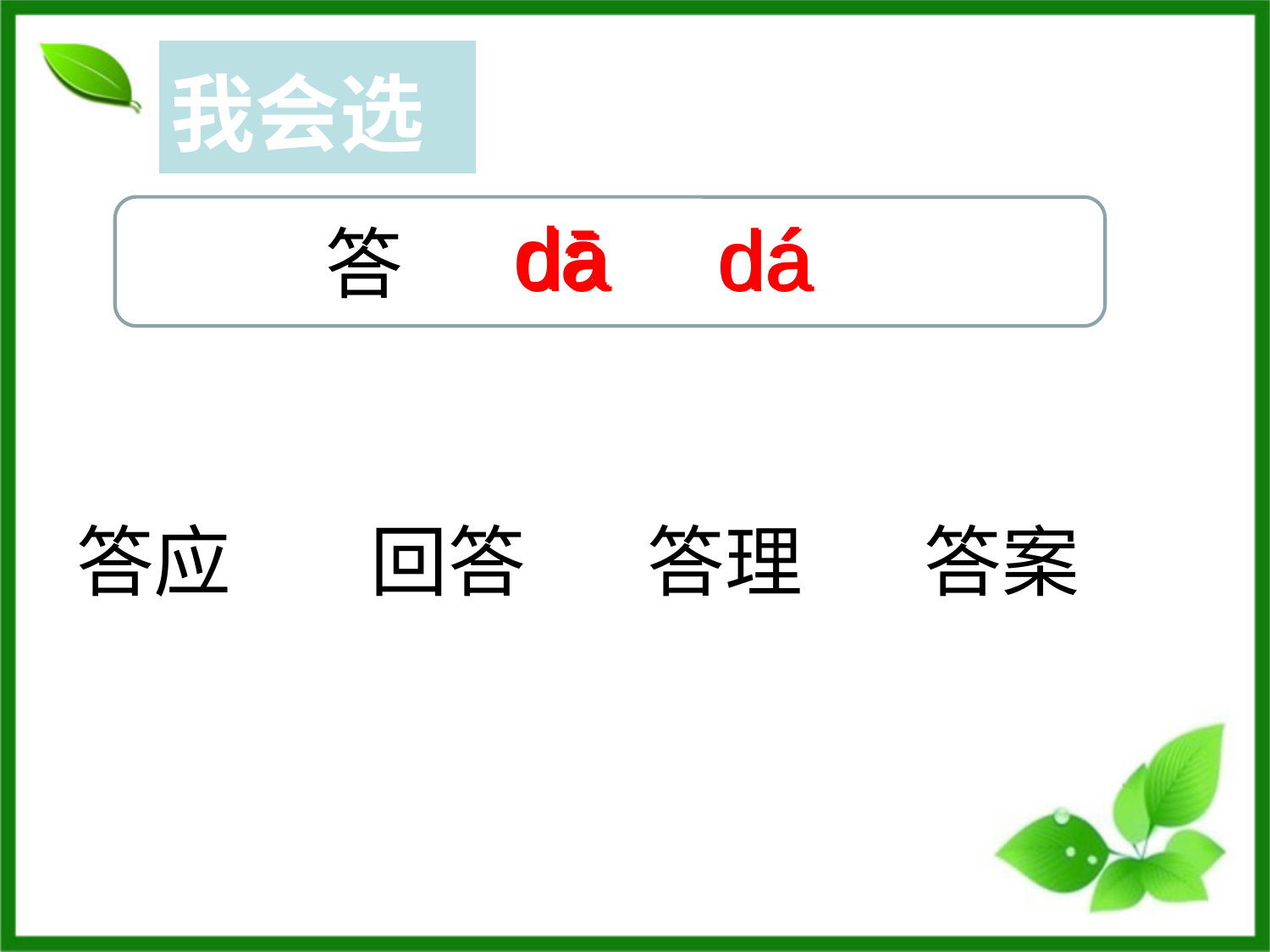

# 我会读
| 我会选 |
| --- |
dā
          答
dā
dá
dá
dā
dá
答应        回答       答理       答案